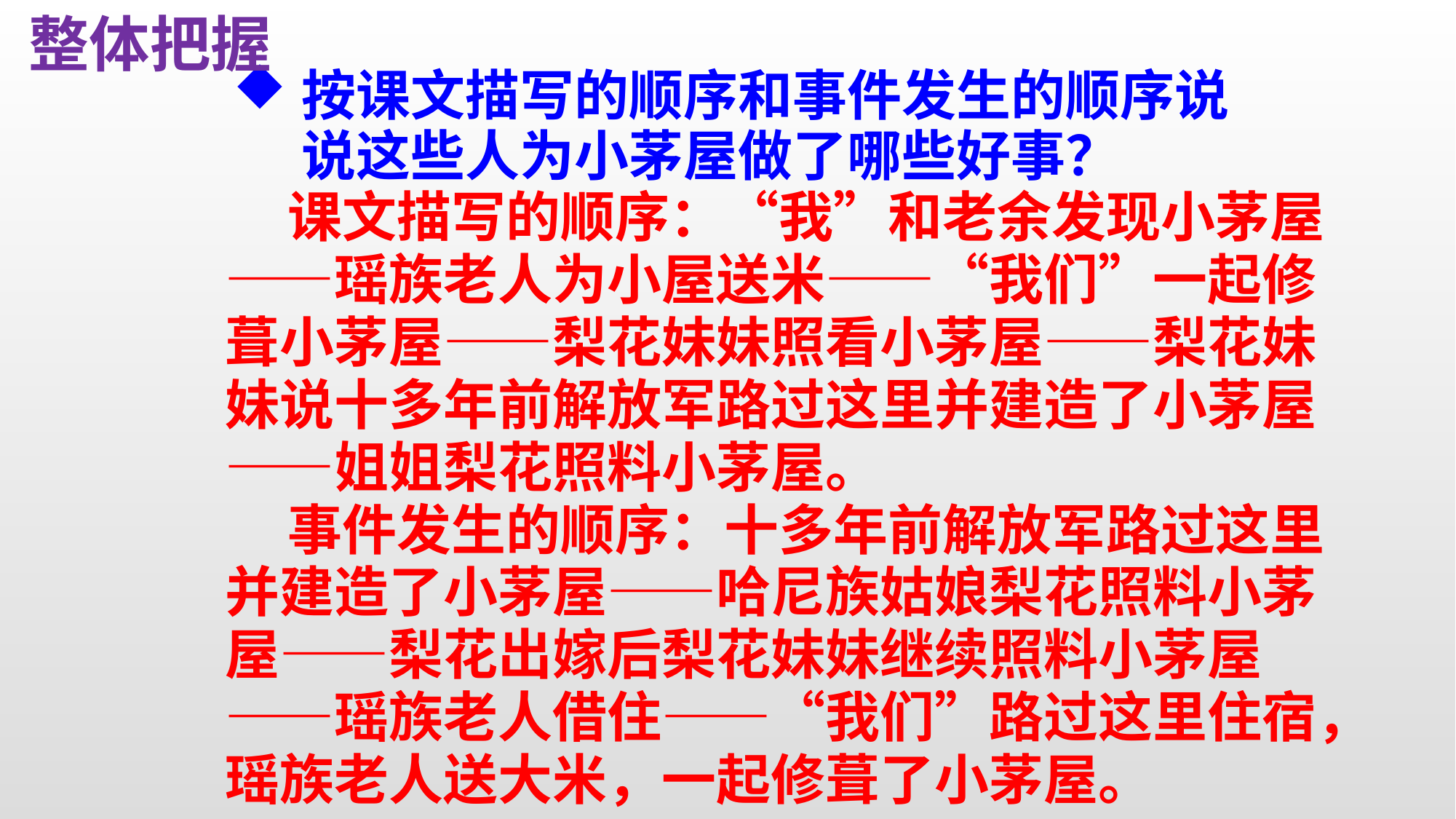

整体把握
按课文描写的顺序和事件发生的顺序说说这些人为小茅屋做了哪些好事？
    课文描写的顺序：“我”和老余发现小茅屋——瑶族老人为小屋送米——“我们”一起修葺小茅屋——梨花妹妹照看小茅屋——梨花妹妹说十多年前解放军路过这里并建造了小茅屋——姐姐梨花照料小茅屋。
    事件发生的顺序：十多年前解放军路过这里并建造了小茅屋——哈尼族姑娘梨花照料小茅屋——梨花出嫁后梨花妹妹继续照料小茅屋——瑶族老人借住——“我们”路过这里住宿，瑶族老人送大米，一起修葺了小茅屋。